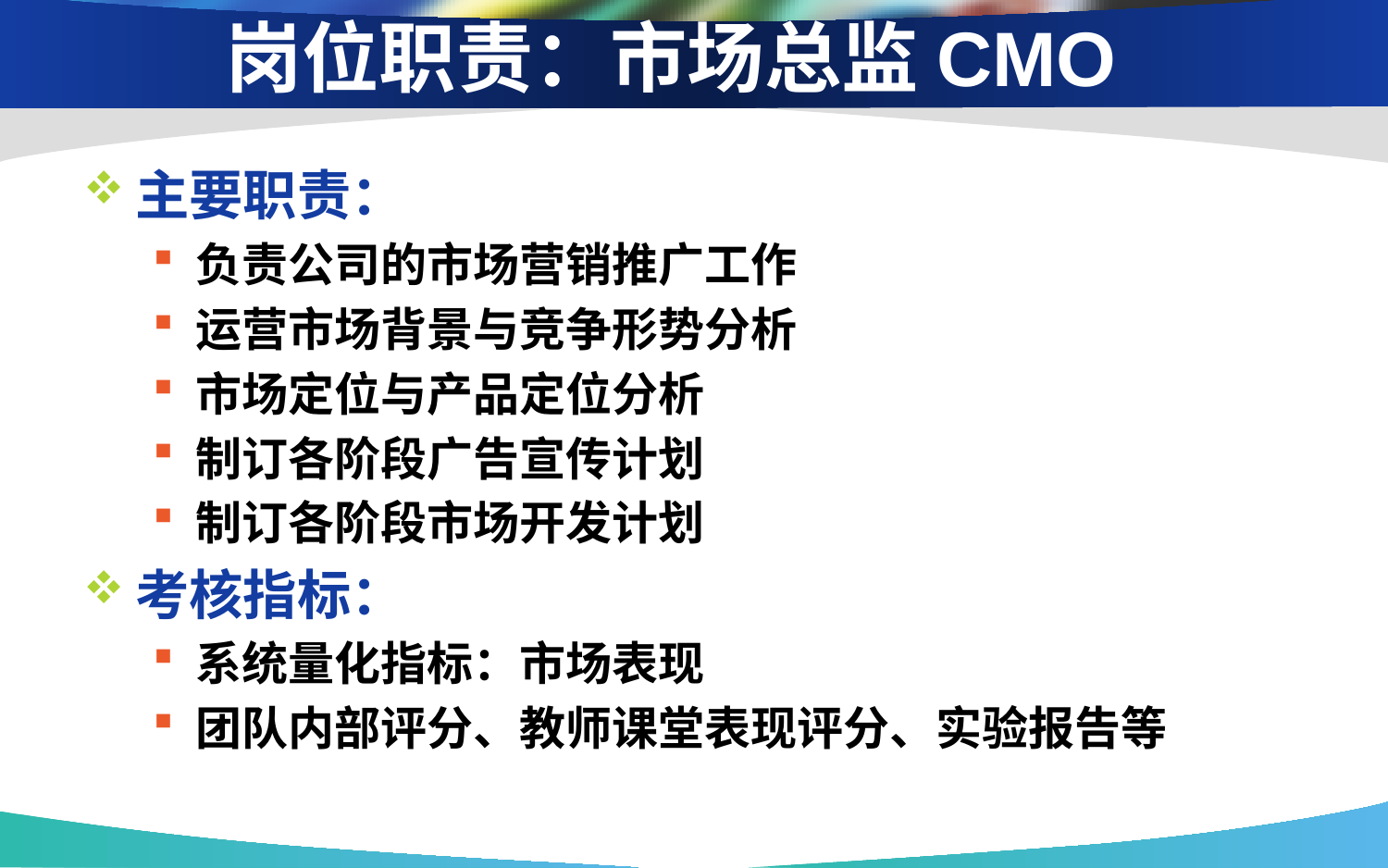

# 岗位职责：市场总监CMO
主要职责：
负责公司的市场营销推广工作
运营市场背景与竞争形势分析
市场定位与产品定位分析
制订各阶段广告宣传计划
制订各阶段市场开发计划
考核指标：
系统量化指标：市场表现
团队内部评分、教师课堂表现评分、实验报告等